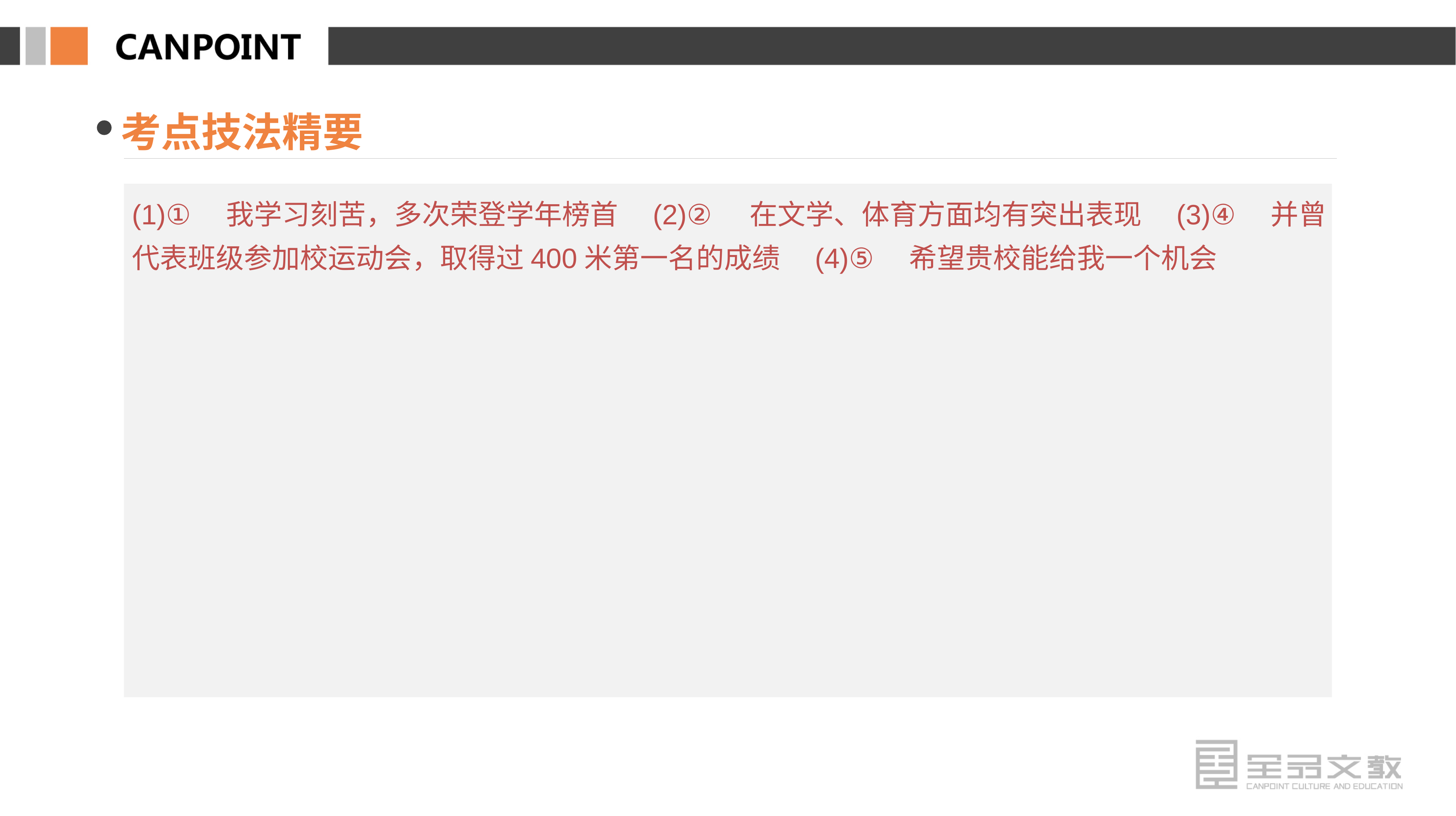

考点技法精要

(1)①　我学习刻苦，多次荣登学年榜首　(2)②　在文学、体育方面均有突出表现　(3)④　并曾代表班级参加校运动会，取得过400米第一名的成绩　(4)⑤　希望贵校能给我一个机会